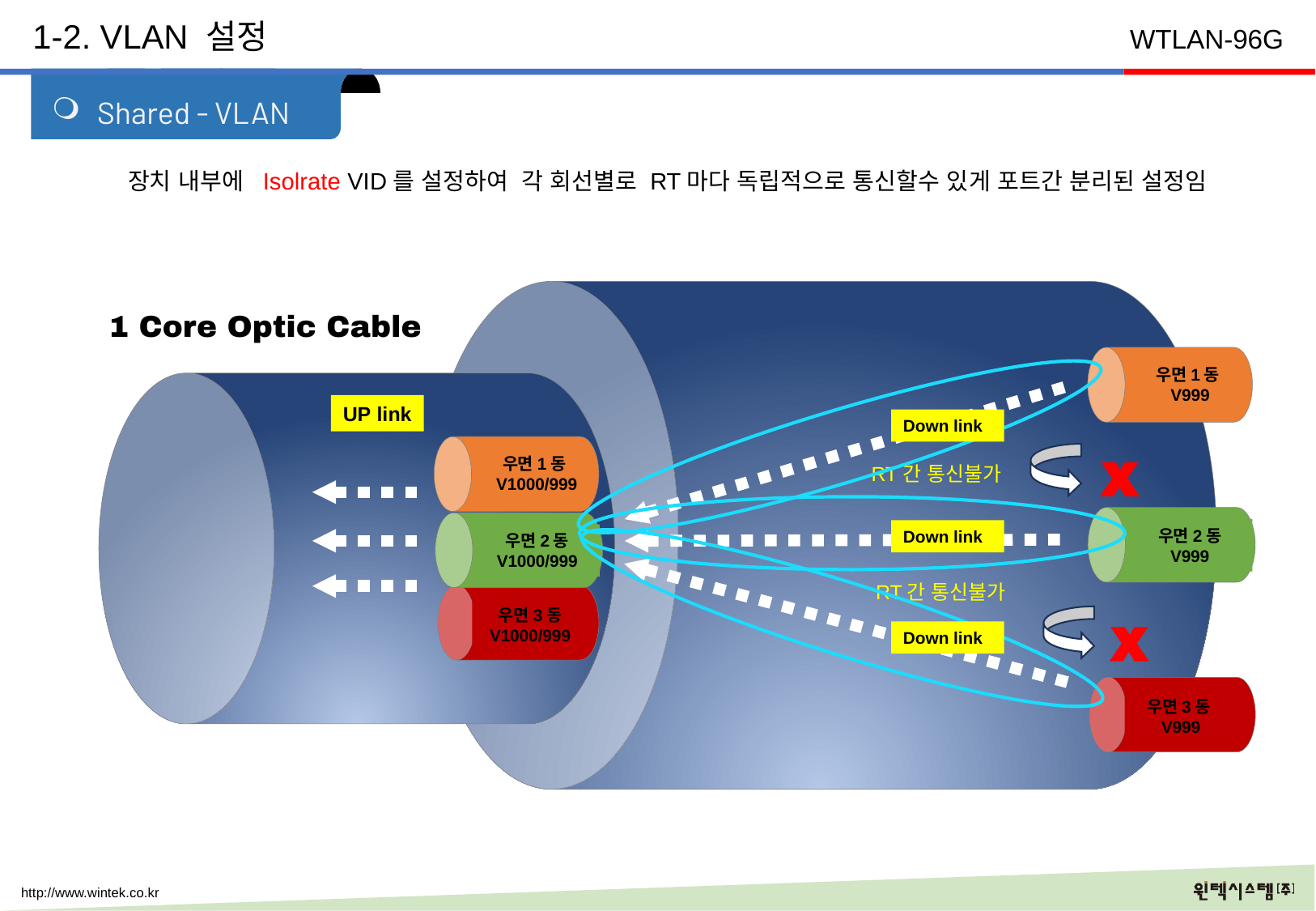

1-2. VLAN 설정
 WTLAN-96G

Shared - VLAN

장치 내부에  Isolrate VID를 설정하여  각 회선별로 RT마다 독립적으로 통신할수 있게 포트간 분리된 설정임

1 Core Optic Cable

우면1동
V999
UP link
Down link

우면1동
V1000/999
X

RT간 통신불가

우면2동 V999

우면2동 V1000/999
Down link
RT간 통신불가

우면3동 V1000/999

X
Down link

우면3동
 V999